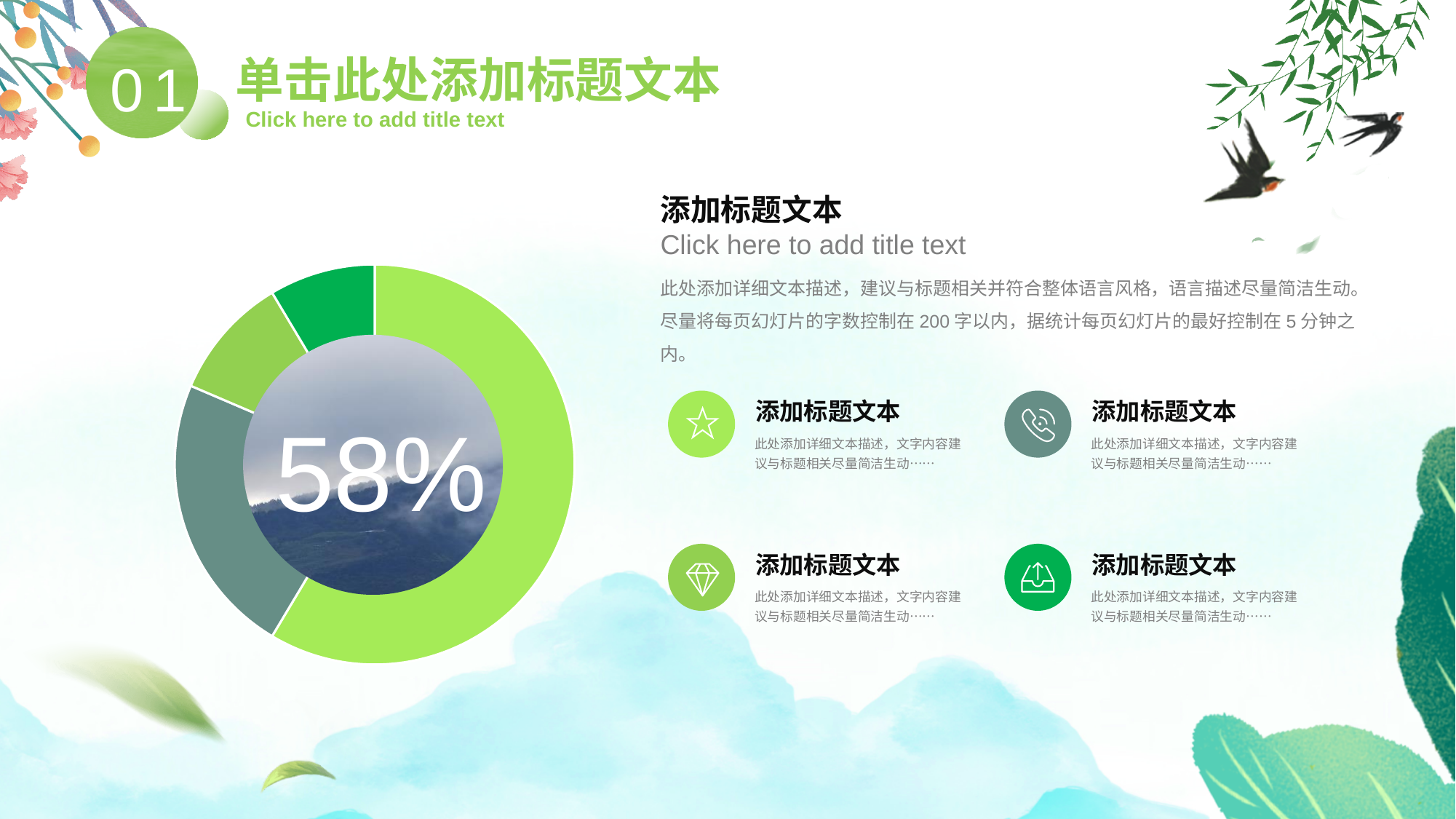

单击此处添加标题文本
Click here to add title text
01
添加标题文本
Click here to add title text

### Chart

| Category | Sales |
|---|---|
| 1st Qtr | 8.2 |
| 2nd Qtr | 3.2 |
| 3rd Qtr | 1.4 |
| 4th Qtr | 1.2 |
此处添加详细文本描述，建议与标题相关并符合整体语言风格，语言描述尽量简洁生动。尽量将每页幻灯片的字数控制在200字以内，据统计每页幻灯片的最好控制在5分钟之内。

添加标题文本

添加标题文本
58%

此处添加详细文本描述，文字内容建议与标题相关尽量简洁生动……
此处添加详细文本描述，文字内容建议与标题相关尽量简洁生动……

添加标题文本

添加标题文本

此处添加详细文本描述，文字内容建议与标题相关尽量简洁生动……
此处添加详细文本描述，文字内容建议与标题相关尽量简洁生动……